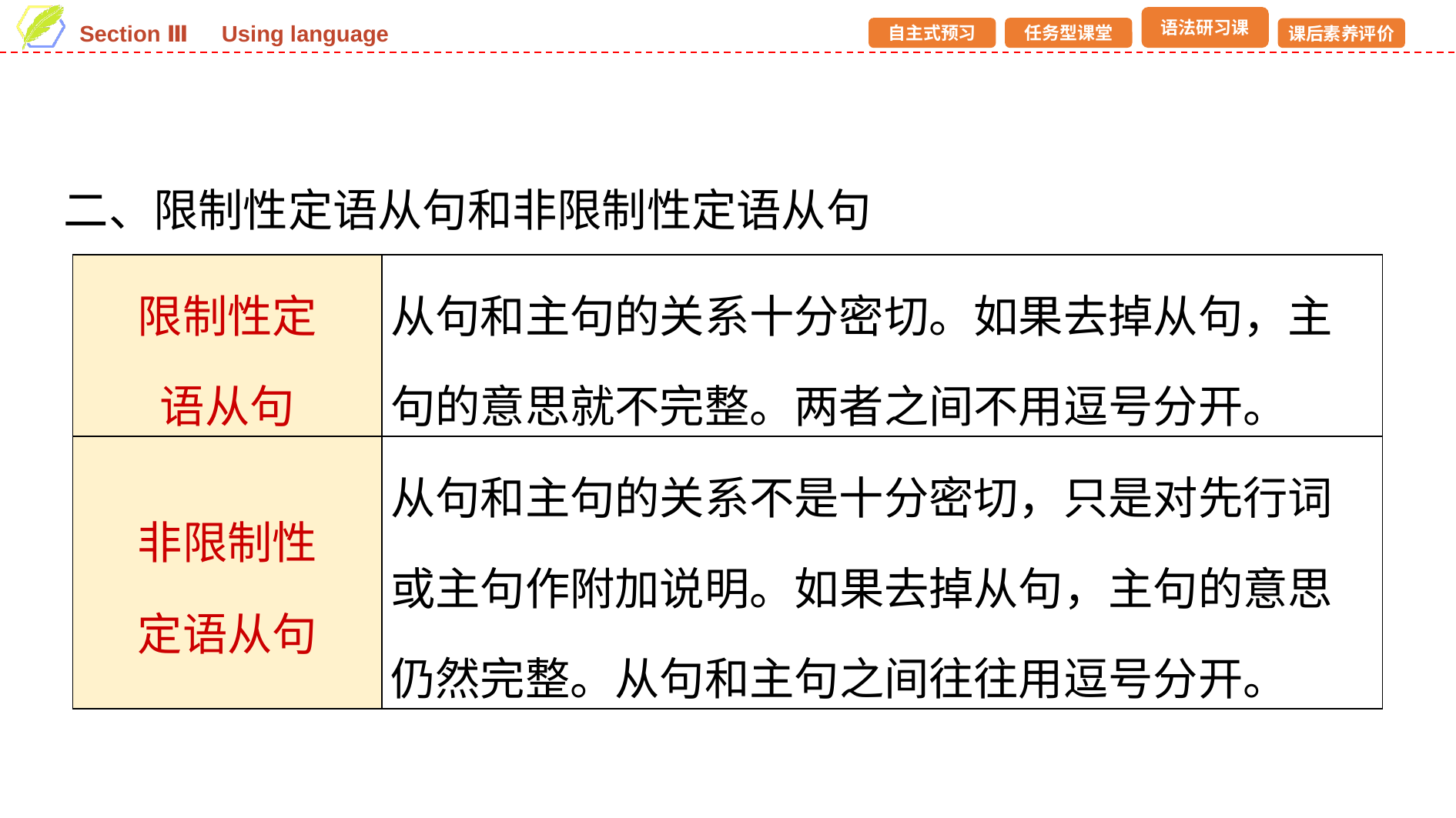

二、限制性定语从句和非限制性定语从句
| 限制性定 语从句 | 从句和主句的关系十分密切。如果去掉从句，主句的意思就不完整。两者之间不用逗号分开。 |
| --- | --- |
| 非限制性 定语从句 | 从句和主句的关系不是十分密切，只是对先行词或主句作附加说明。如果去掉从句，主句的意思仍然完整。从句和主句之间往往用逗号分开。 |